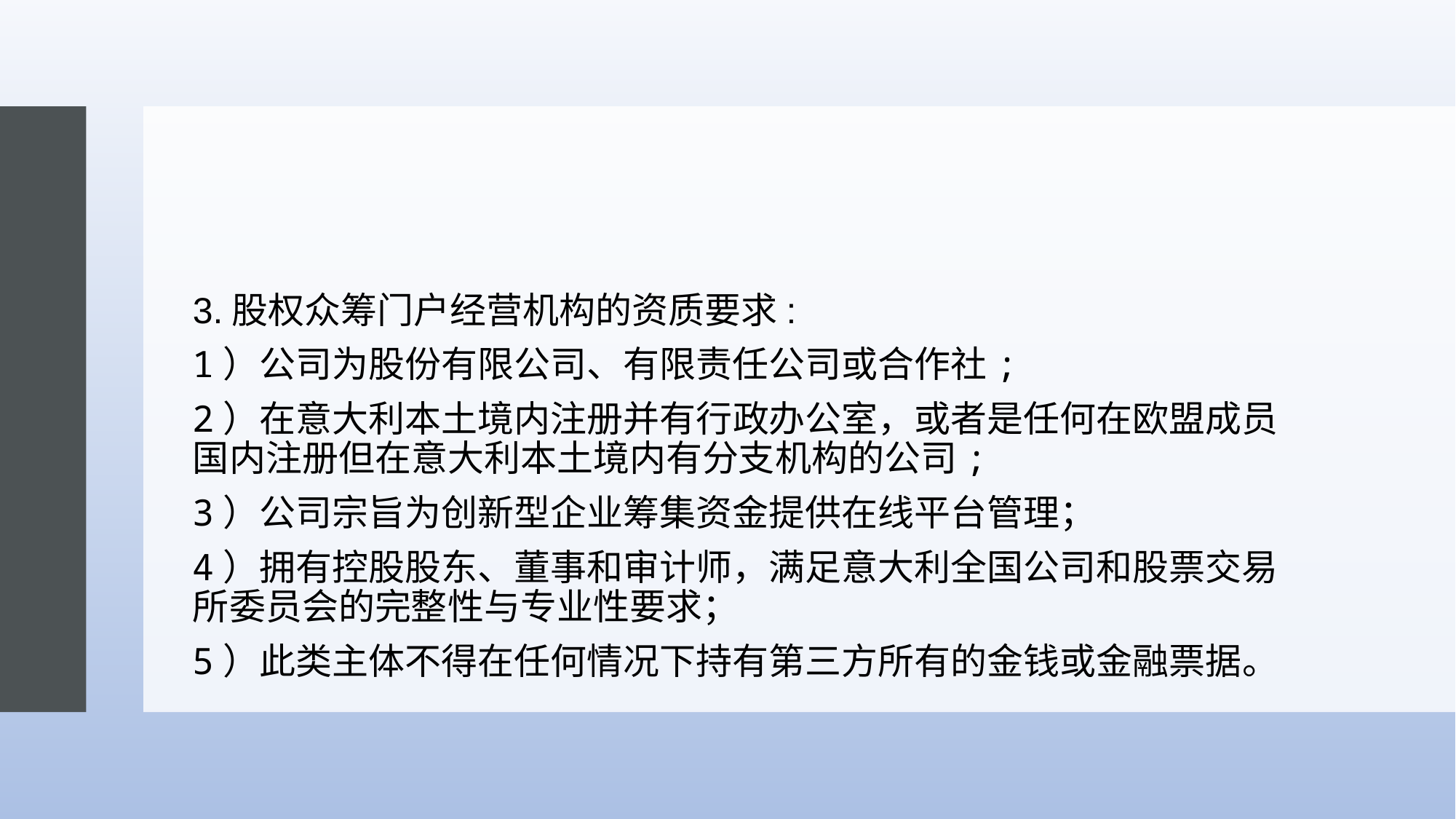

#
3.股权众筹门户经营机构的资质要求:
1）公司为股份有限公司、有限责任公司或合作社;
2）在意大利本土境内注册并有行政办公室，或者是任何在欧盟成员国内注册但在意大利本土境内有分支机构的公司;
3）公司宗旨为创新型企业筹集资金提供在线平台管理；
4）拥有控股股东、董事和审计师，满足意大利全国公司和股票交易所委员会的完整性与专业性要求；
5）此类主体不得在任何情况下持有第三方所有的金钱或金融票据。